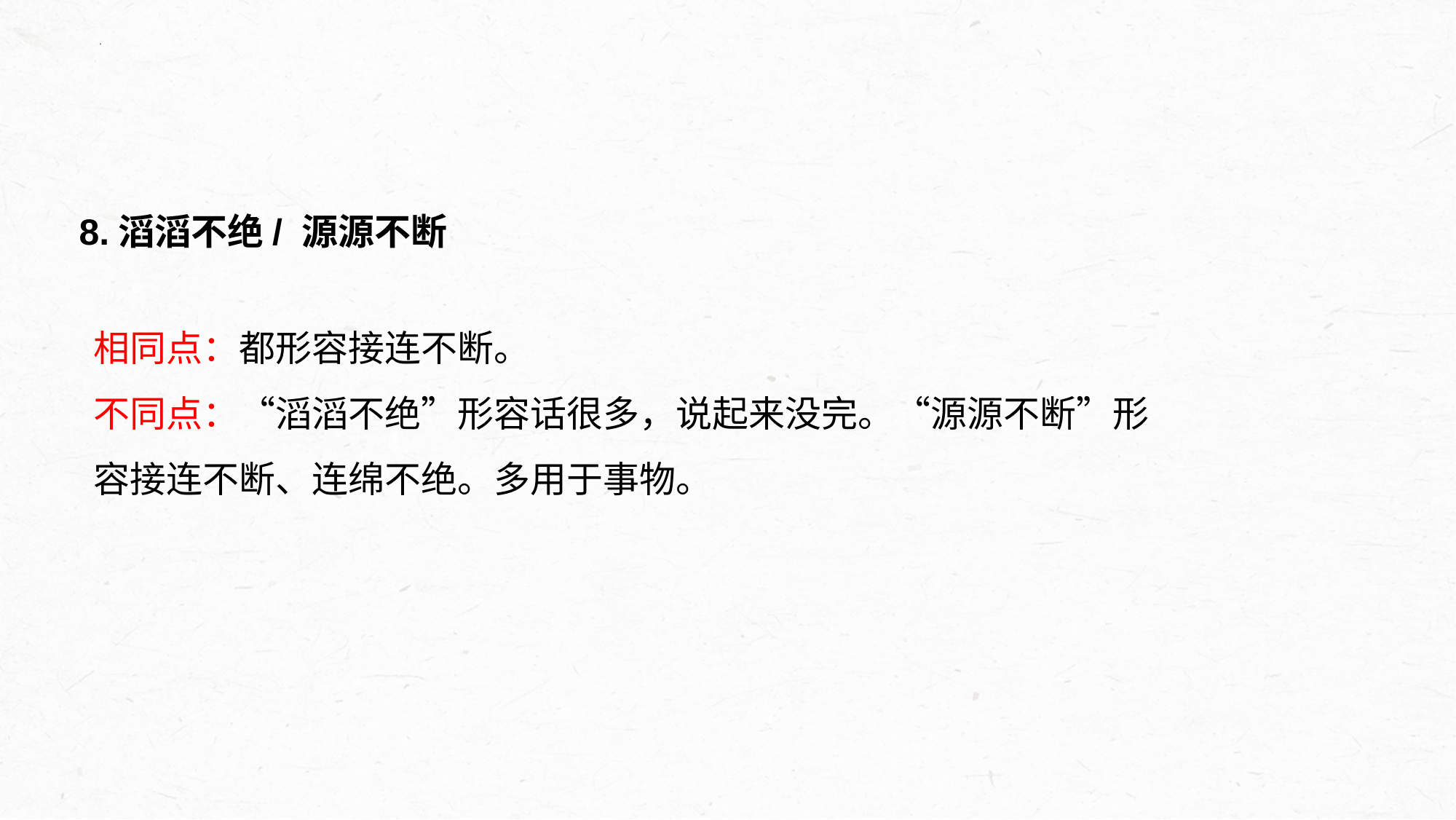

8.滔滔不绝/ 源源不断
相同点：都形容接连不断。
不同点：“滔滔不绝”形容话很多，说起来没完。“源源不断”形容接连不断、连绵不绝。多用于事物。